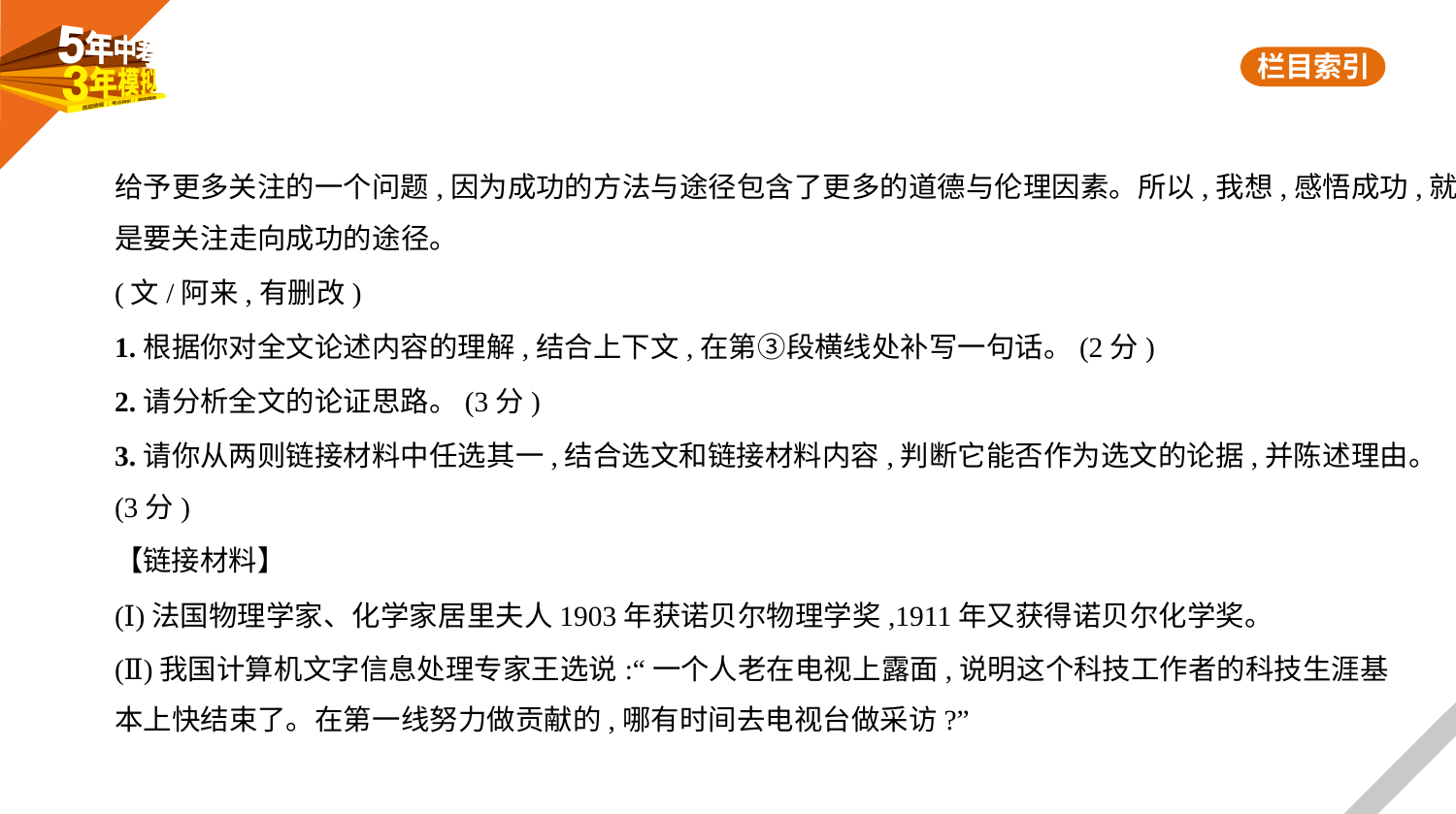

给予更多关注的一个问题,因为成功的方法与途径包含了更多的道德与伦理因素。所以,我想,感悟成功,就
是要关注走向成功的途径。
(文/阿来,有删改)
1.根据你对全文论述内容的理解,结合上下文,在第③段横线处补写一句话。(2分)
2.请分析全文的论证思路。(3分)
3.请你从两则链接材料中任选其一,结合选文和链接材料内容,判断它能否作为选文的论据,并陈述理由。
(3分)
【链接材料】
(Ⅰ)法国物理学家、化学家居里夫人1903年获诺贝尔物理学奖,1911年又获得诺贝尔化学奖。
(Ⅱ)我国计算机文字信息处理专家王选说:“一个人老在电视上露面,说明这个科技工作者的科技生涯基
本上快结束了。在第一线努力做贡献的,哪有时间去电视台做采访?”